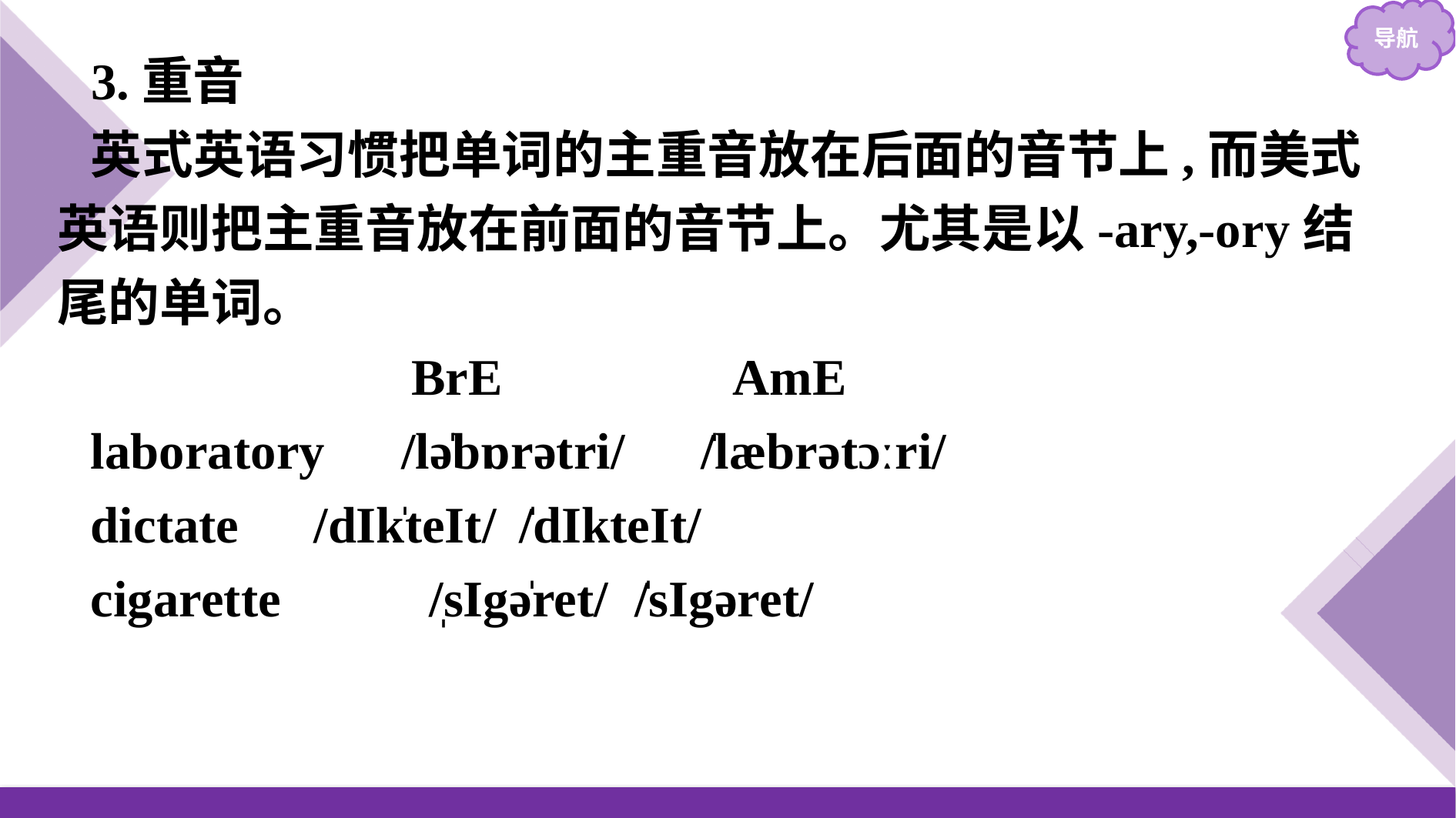

3.重音
英式英语习惯把单词的主重音放在后面的音节上,而美式英语则把主重音放在前面的音节上。尤其是以-ary,-ory结尾的单词。
　　　　　　BrE　　　　AmE
laboratory　/lə̍bɒrətri/　/̍læbrətɔːri/
dictate 	  /dIk̍teIt/	/̍dIkteIt/
cigarette 	  /̩sIgə̍ret/	/̍sIgəret/